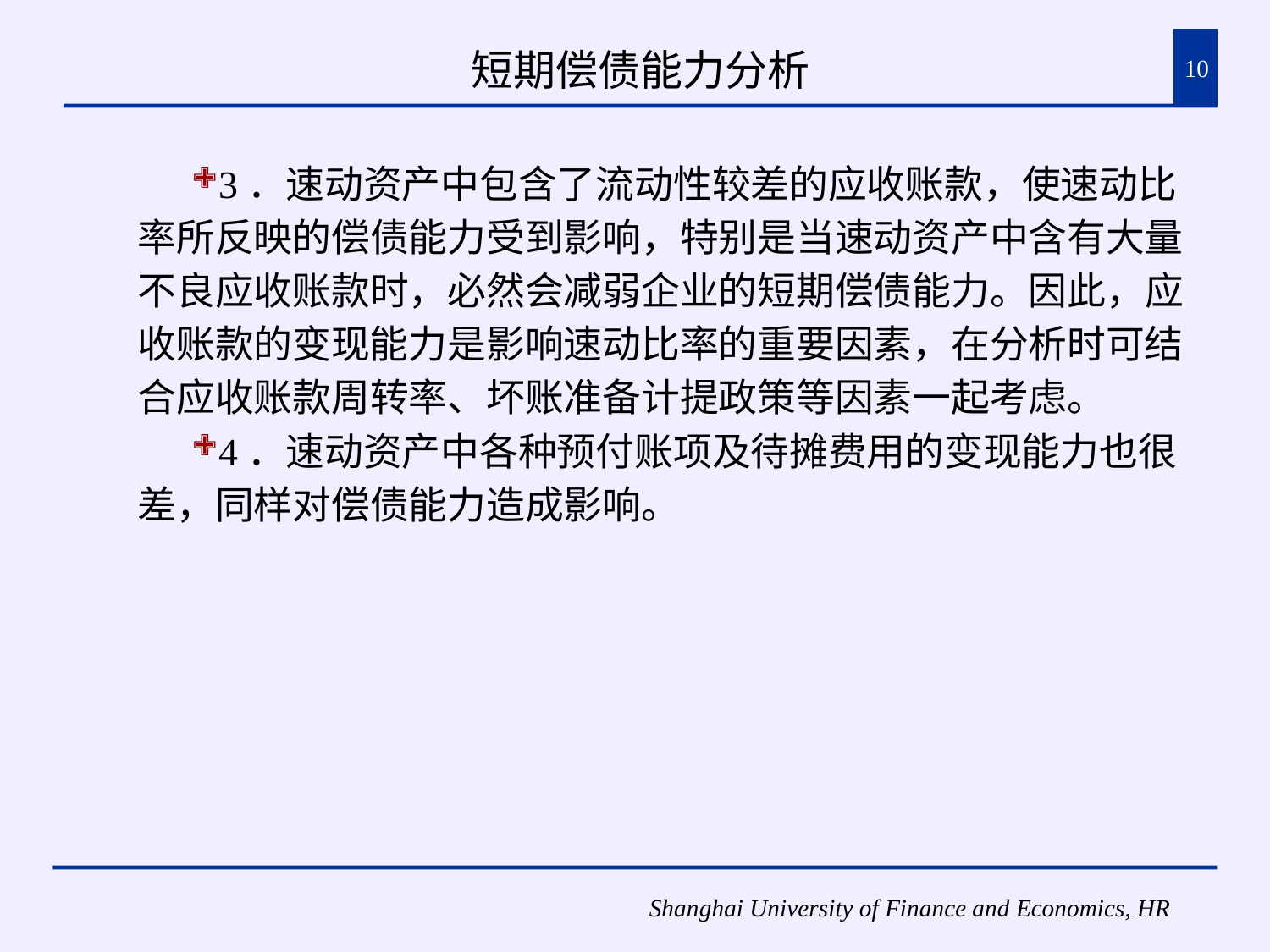

# 短期偿债能力分析
10
3．速动资产中包含了流动性较差的应收账款，使速动比率所反映的偿债能力受到影响，特别是当速动资产中含有大量不良应收账款时，必然会减弱企业的短期偿债能力。因此，应收账款的变现能力是影响速动比率的重要因素，在分析时可结合应收账款周转率、坏账准备计提政策等因素一起考虑。
4．速动资产中各种预付账项及待摊费用的变现能力也很差，同样对偿债能力造成影响。